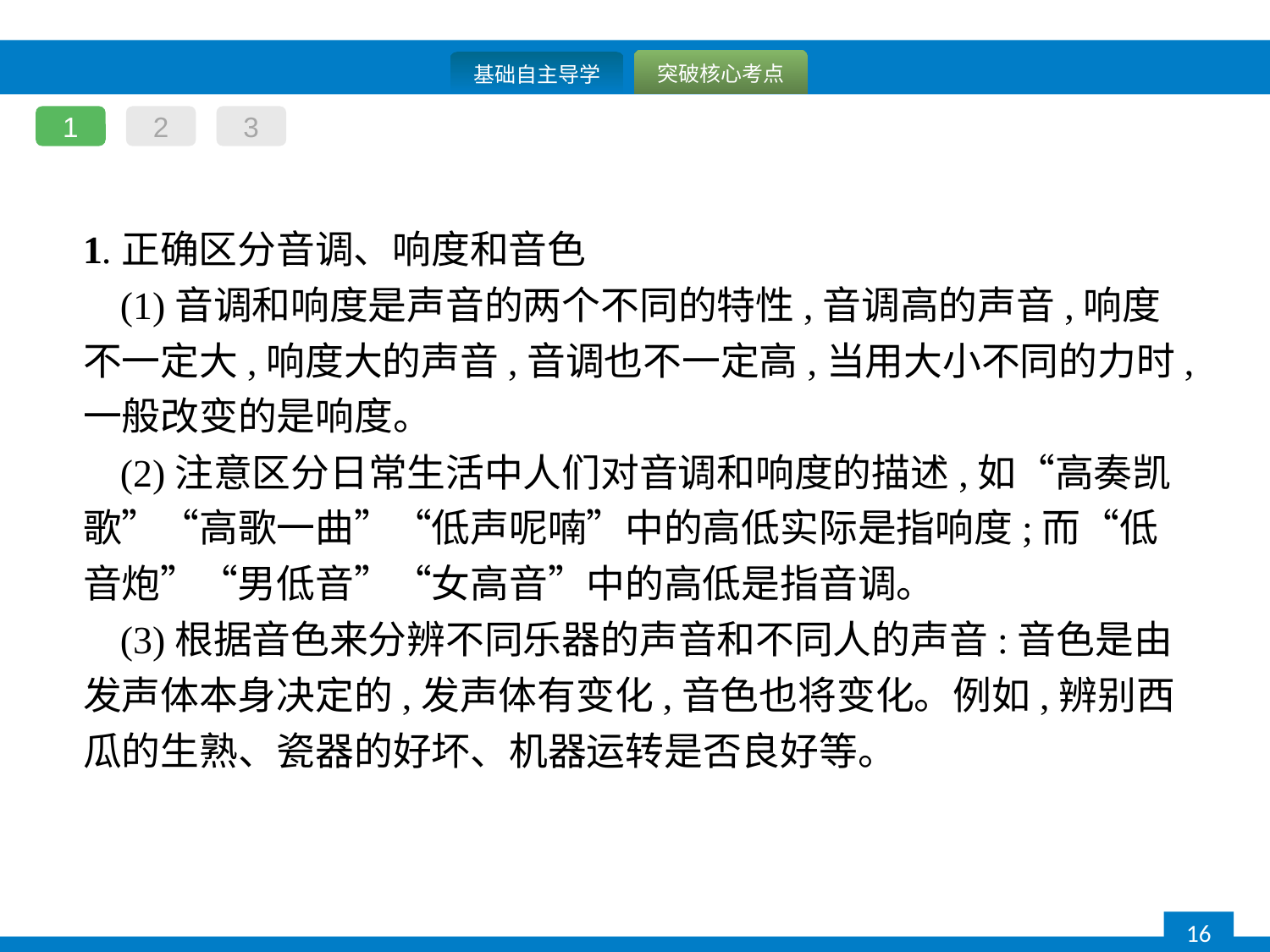

1
2
3
1.正确区分音调、响度和音色
(1)音调和响度是声音的两个不同的特性,音调高的声音,响度不一定大,响度大的声音,音调也不一定高,当用大小不同的力时,一般改变的是响度。
(2)注意区分日常生活中人们对音调和响度的描述,如“高奏凯歌”“高歌一曲”“低声呢喃”中的高低实际是指响度;而“低音炮”“男低音”“女高音”中的高低是指音调。
(3)根据音色来分辨不同乐器的声音和不同人的声音:音色是由发声体本身决定的,发声体有变化,音色也将变化。例如,辨别西瓜的生熟、瓷器的好坏、机器运转是否良好等。